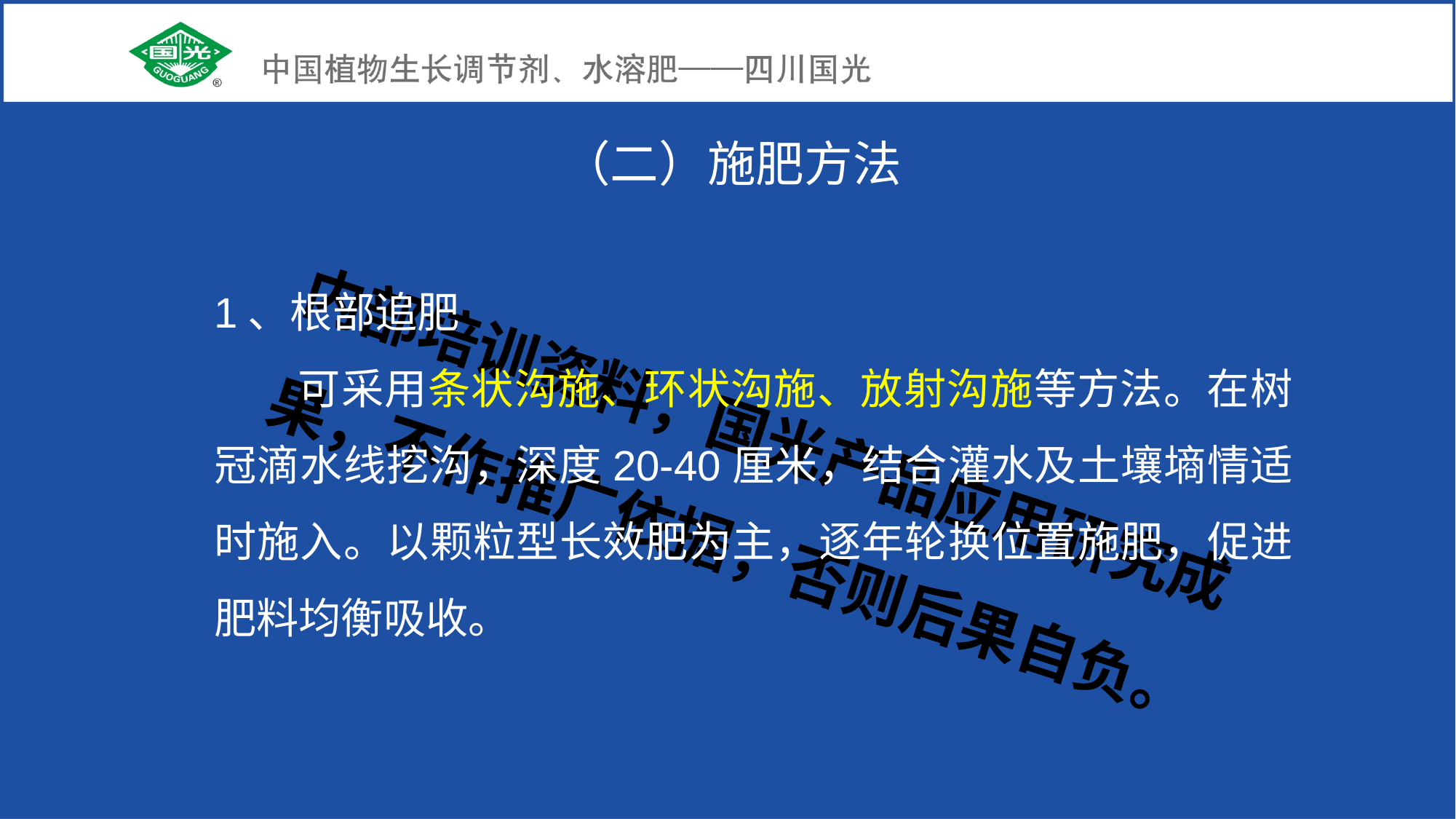

（二）施肥方法
1、根部追肥
       可采用条状沟施、环状沟施、放射沟施等方法。在树冠滴水线挖沟，深度20-40厘米，结合灌水及土壤墒情适时施入。以颗粒型长效肥为主，逐年轮换位置施肥，促进肥料均衡吸收。